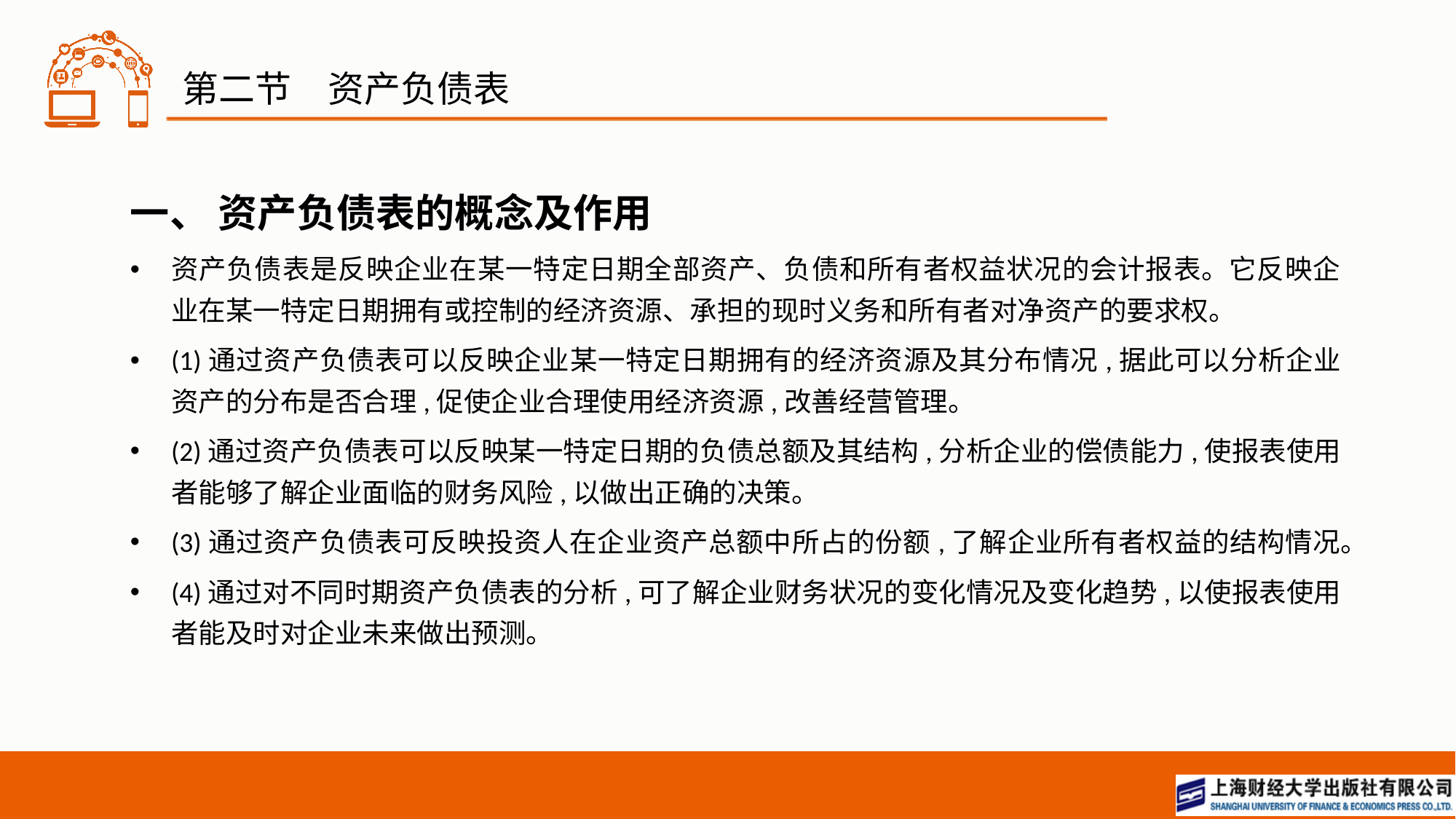

# 第二节　资产负债表
一、 资产负债表的概念及作用
资产负债表是反映企业在某一特定日期全部资产、负债和所有者权益状况的会计报表。它反映企业在某一特定日期拥有或控制的经济资源、承担的现时义务和所有者对净资产的要求权。
(1)通过资产负债表可以反映企业某一特定日期拥有的经济资源及其分布情况,据此可以分析企业资产的分布是否合理,促使企业合理使用经济资源,改善经营管理。
(2)通过资产负债表可以反映某一特定日期的负债总额及其结构,分析企业的偿债能力,使报表使用者能够了解企业面临的财务风险,以做出正确的决策。
(3)通过资产负债表可反映投资人在企业资产总额中所占的份额,了解企业所有者权益的结构情况。
(4)通过对不同时期资产负债表的分析,可了解企业财务状况的变化情况及变化趋势,以使报表使用者能及时对企业未来做出预测。